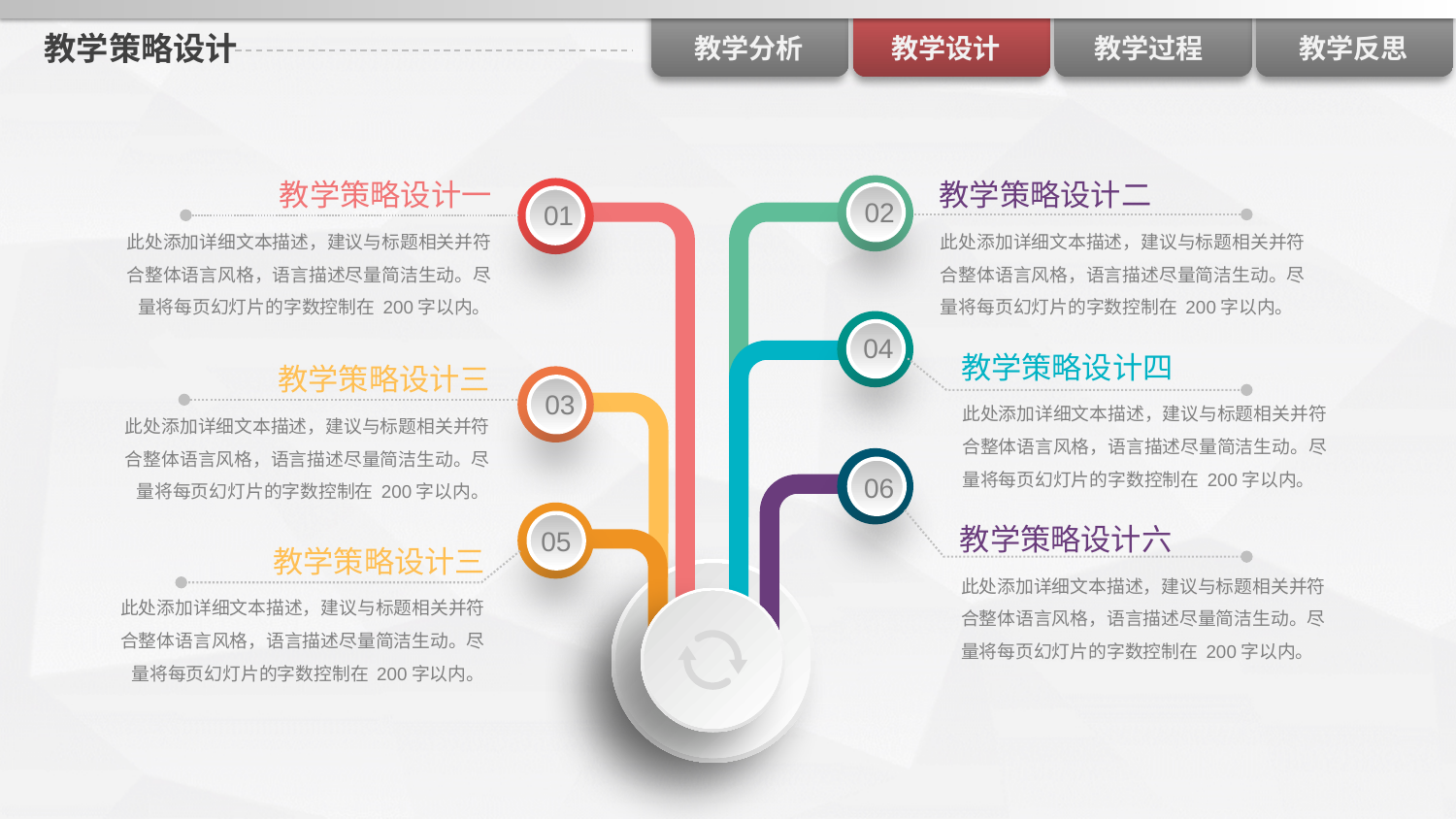

# 教学策略设计
教学策略设计一
此处添加详细文本描述，建议与标题相关并符合整体语言风格，语言描述尽量简洁生动。尽量将每页幻灯片的字数控制在 200字以内。
教学策略设计二
此处添加详细文本描述，建议与标题相关并符合整体语言风格，语言描述尽量简洁生动。尽量将每页幻灯片的字数控制在 200字以内。

02

01

04
教学策略设计四
此处添加详细文本描述，建议与标题相关并符合整体语言风格，语言描述尽量简洁生动。尽量将每页幻灯片的字数控制在 200字以内。

教学策略设计三
此处添加详细文本描述，建议与标题相关并符合整体语言风格，语言描述尽量简洁生动。尽量将每页幻灯片的字数控制在 200字以内。

03

06

05

教学策略设计六
此处添加详细文本描述，建议与标题相关并符合整体语言风格，语言描述尽量简洁生动。尽量将每页幻灯片的字数控制在 200字以内。
教学策略设计三
此处添加详细文本描述，建议与标题相关并符合整体语言风格，语言描述尽量简洁生动。尽量将每页幻灯片的字数控制在 200字以内。